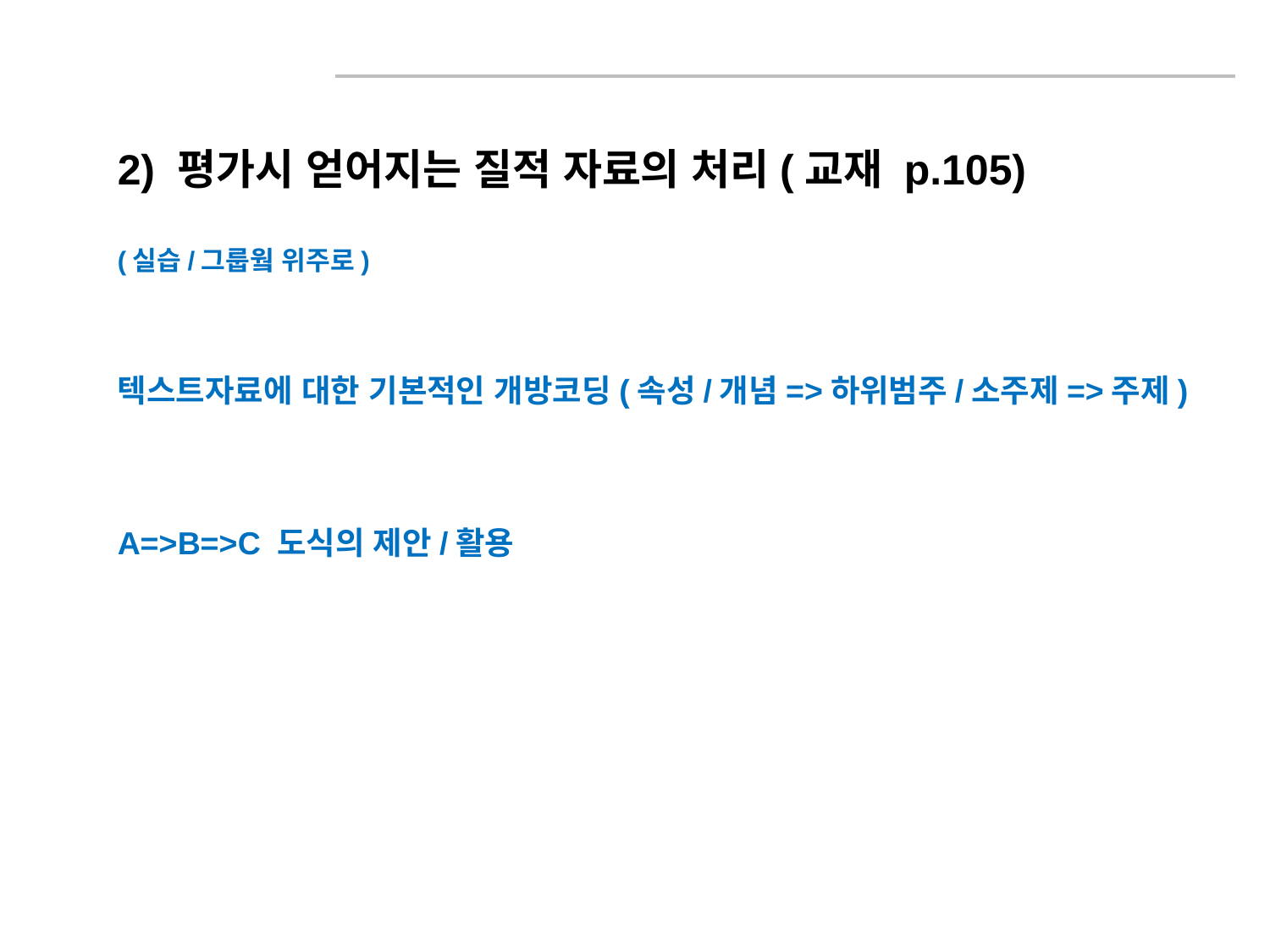

2) 평가시 얻어지는 질적 자료의 처리(교재 p.105)

(실습/그룹웤 위주로)

텍스트자료에 대한 기본적인 개방코딩(속성/개념=>하위범주/소주제=>주제)

A=>B=>C 도식의 제안/활용